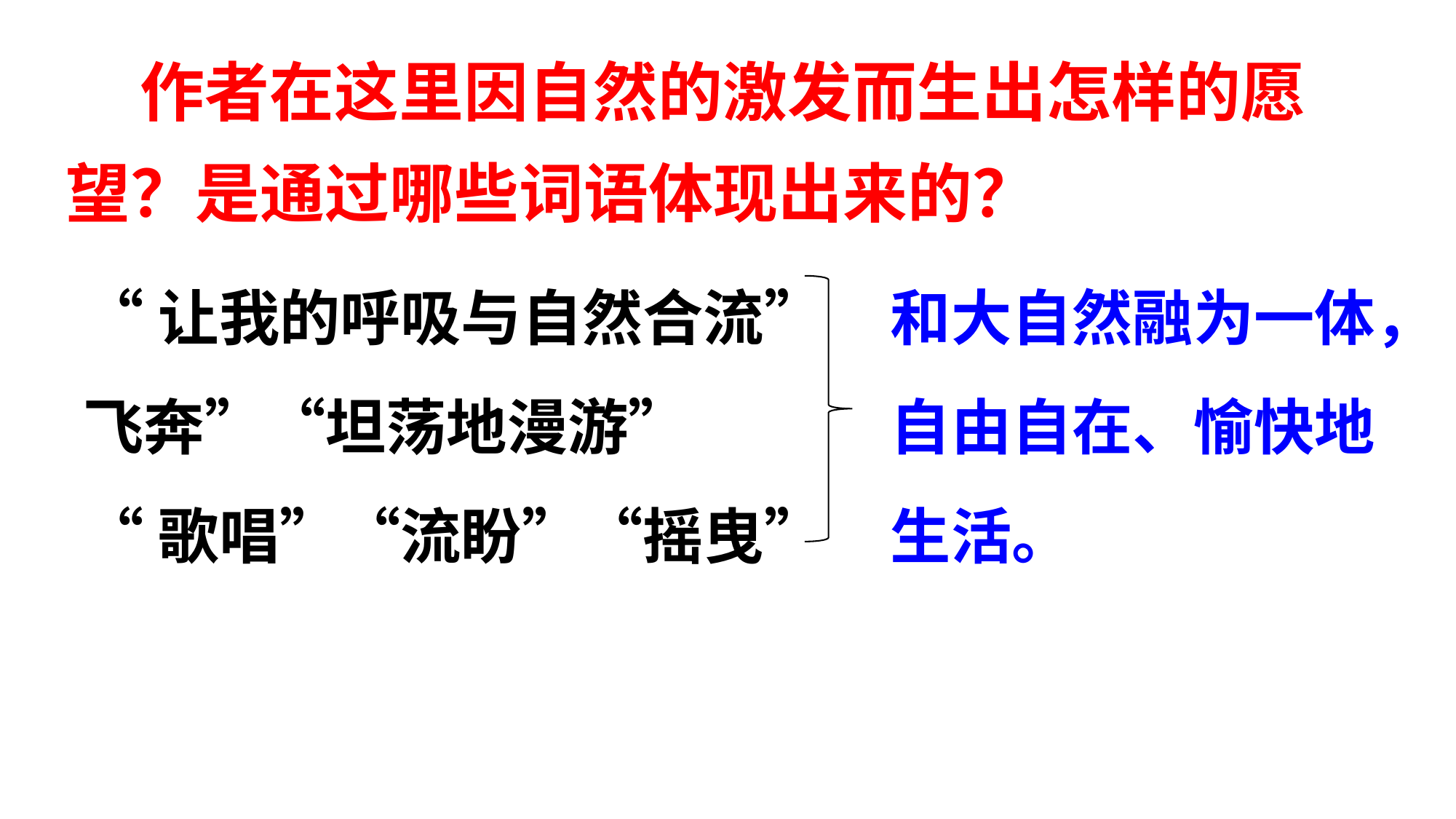

作者在这里因自然的激发而生出怎样的愿望？是通过哪些词语体现出来的？
和大自然融为一体，自由自在、愉快地生活。
“让我的呼吸与自然合流”
飞奔”“坦荡地漫游”
“歌唱”“流盼”“摇曳”